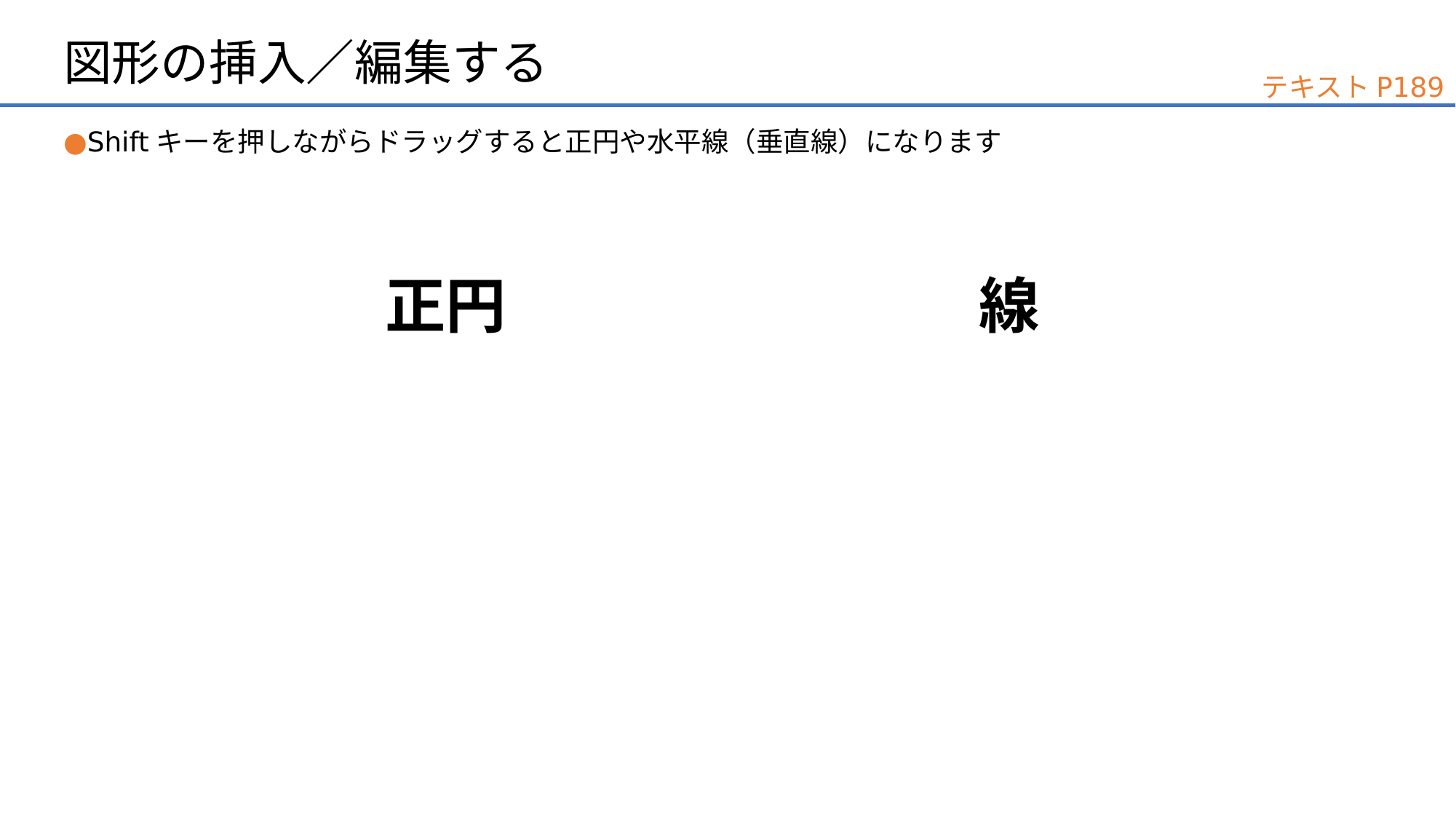

# 図形の挿入／編集する
テキストP189
●Shiftキーを押しながらドラッグすると正円や水平線（垂直線）になります
正円
線